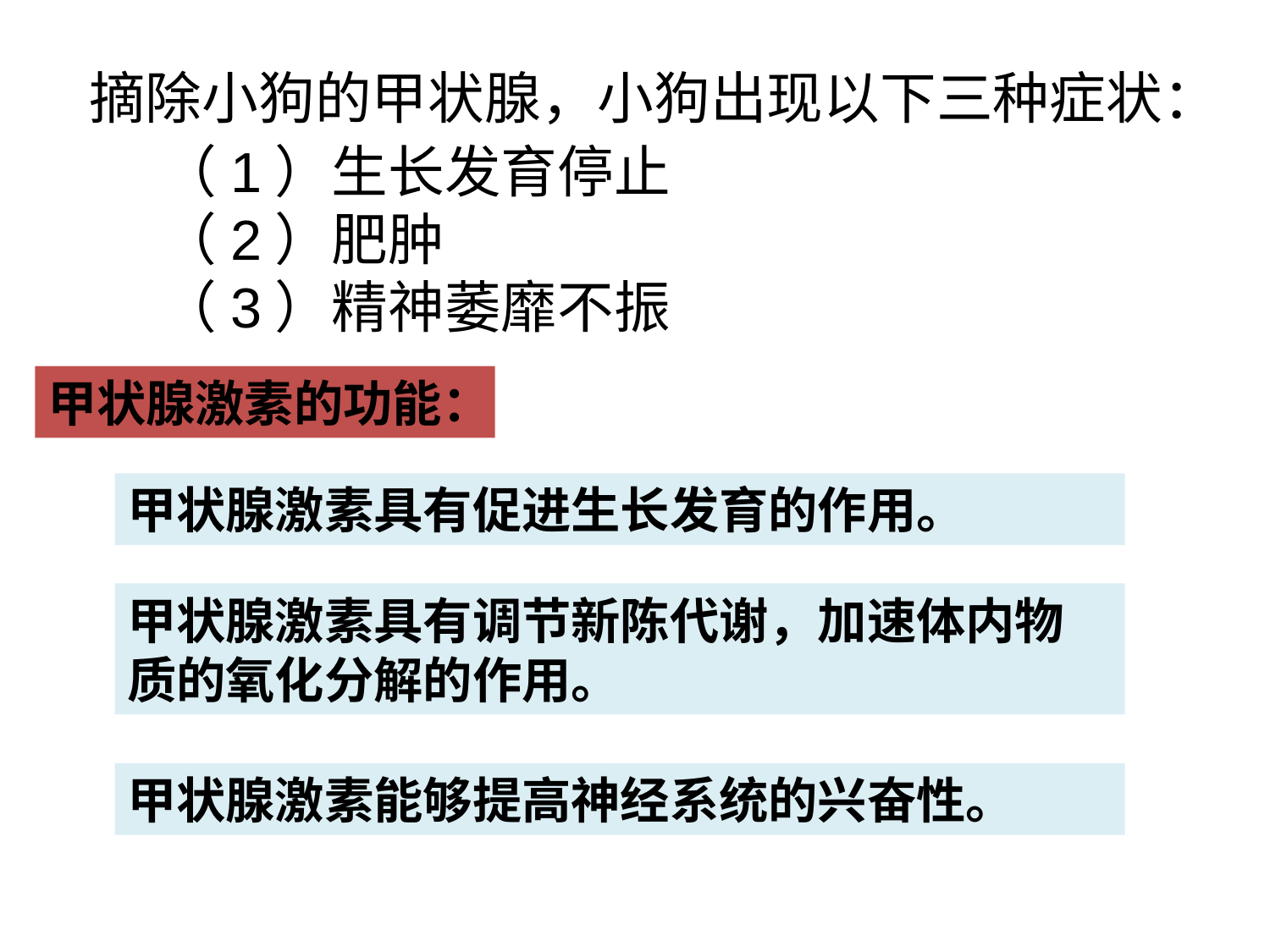

摘除小狗的甲状腺，小狗出现以下三种症状：
　　（1）生长发育停止
　　（2）肥肿
　　（3）精神萎靡不振

甲状腺激素的功能：
甲状腺激素具有促进生长发育的作用。
甲状腺激素具有调节新陈代谢，加速体内物质的氧化分解的作用。
甲状腺激素能够提高神经系统的兴奋性。